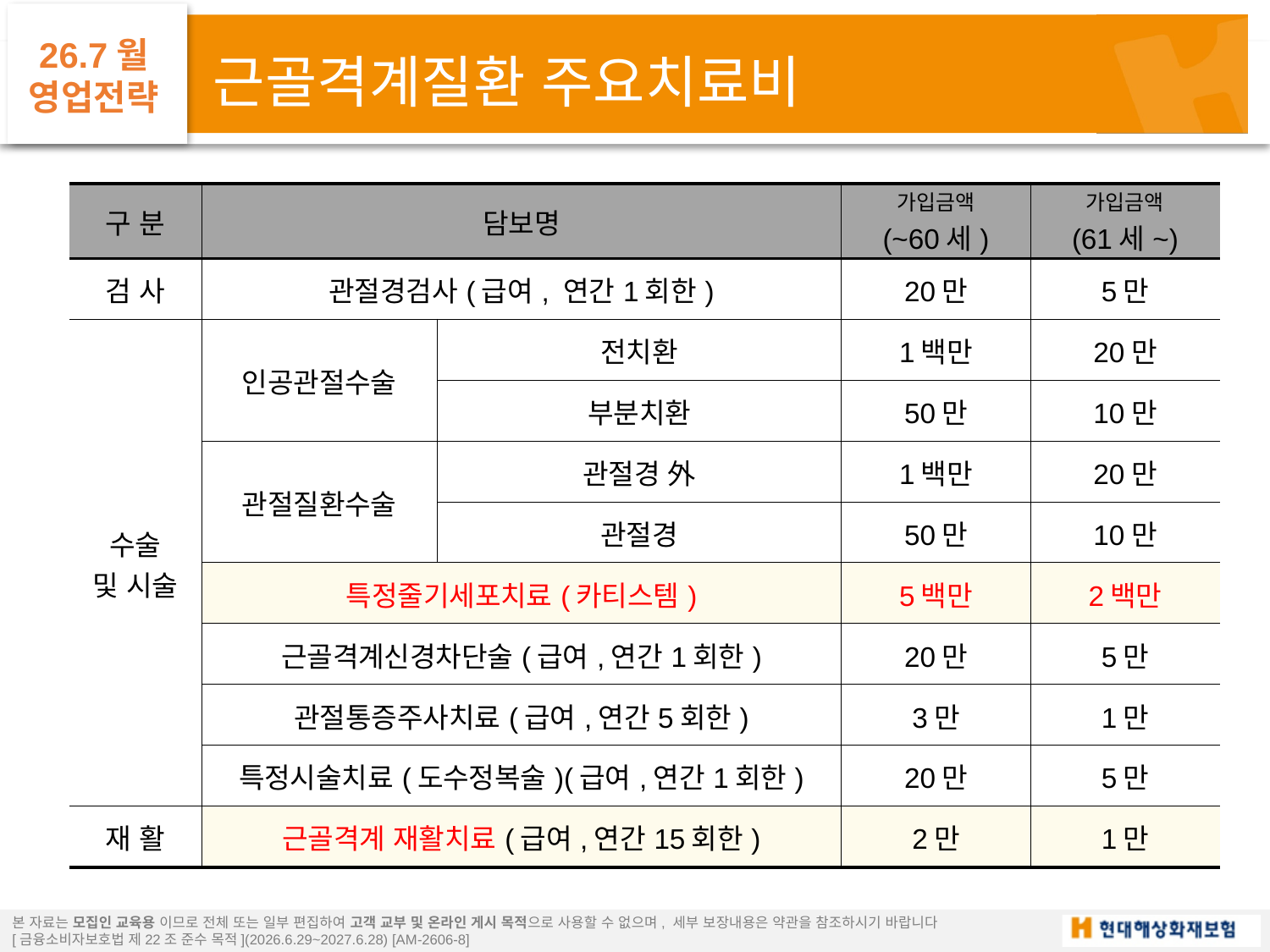

26.7월
영업전략
근골격계질환 주요치료비
| 구 분 | 담보명 |  | 가입금액 (~60세) | 가입금액 (61세~) |
| --- | --- | --- | --- | --- |
| 검 사 | 관절경검사(급여, 연간1회한) |  | 20만 | 5만 |
| 수술 및 시술 | 인공관절수술 | 전치환 | 1백만 | 20만 |
|  |  | 부분치환 | 50만 | 10만 |
|  | 관절질환수술 | 관절경 外 | 1백만 | 20만 |
|  |  | 관절경 | 50만 | 10만 |
|  | 특정줄기세포치료(카티스템) |  | 5백만 | 2백만 |
|  | 근골격계신경차단술(급여,연간1회한) |  | 20만 | 5만 |
|  | 관절통증주사치료(급여,연간5회한) |  | 3만 | 1만 |
|  | 특정시술치료(도수정복술)(급여,연간1회한) |  | 20만 | 5만 |
| 재 활 | 근골격계 재활치료(급여,연간15회한) |  | 2만 | 1만 |